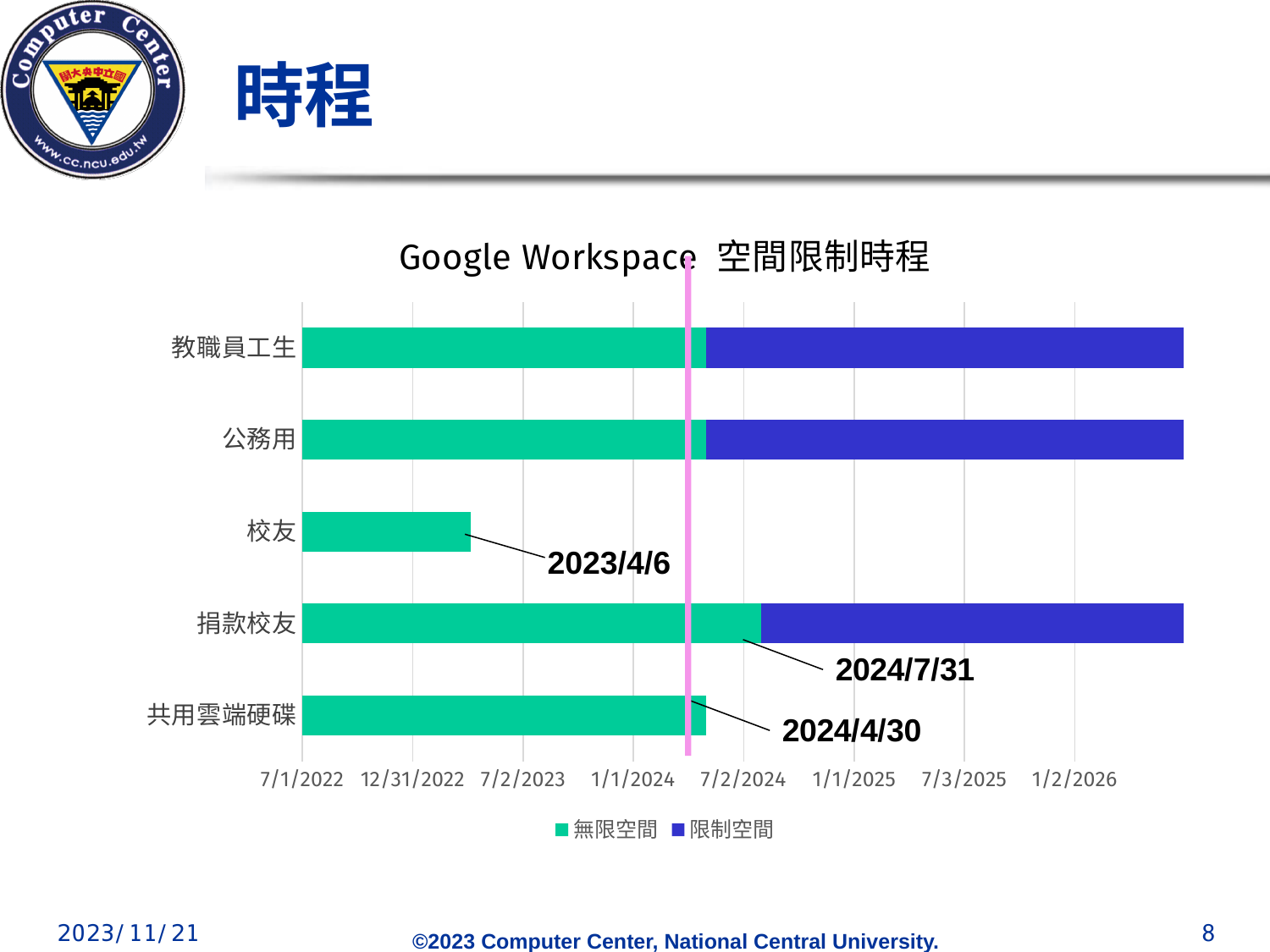

# 時程

### Chart: Google Workspace 空間限制時程

| Category | 無限空間 | 限制空間 |
|---|---|---|
| 共用雲端硬碟 | 45412.0 | None |
| 捐款校友 | 45504.0 | 45504.0 |
| 校友 | 45022.0 | None |
| 公務用 | 45412.0 | 45412.0 |
| 教職員工生 | 45412.0 | 45412.0 |
2023/4/6
2023/11/21
8